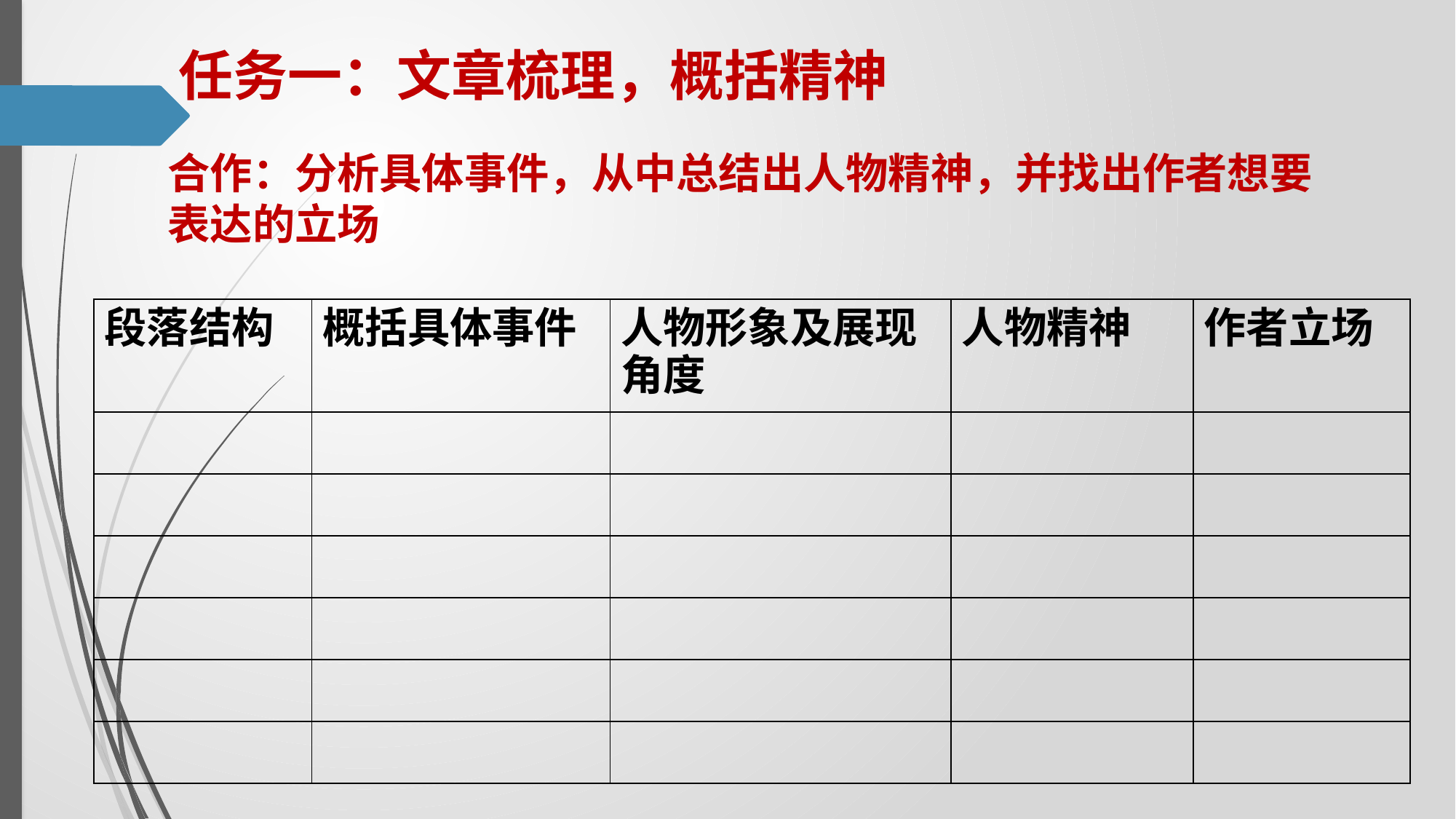

任务一：文章梳理，概括精神
合作：分析具体事件，从中总结出人物精神，并找出作者想要表达的立场
| 段落结构 | 概括具体事件 | 人物形象及展现角度 | 人物精神 | 作者立场 |
| --- | --- | --- | --- | --- |
|  |  |  |  |  |
|  |  |  |  |  |
|  |  |  |  |  |
|  |  |  |  |  |
|  |  |  |  |  |
|  |  |  |  |  |